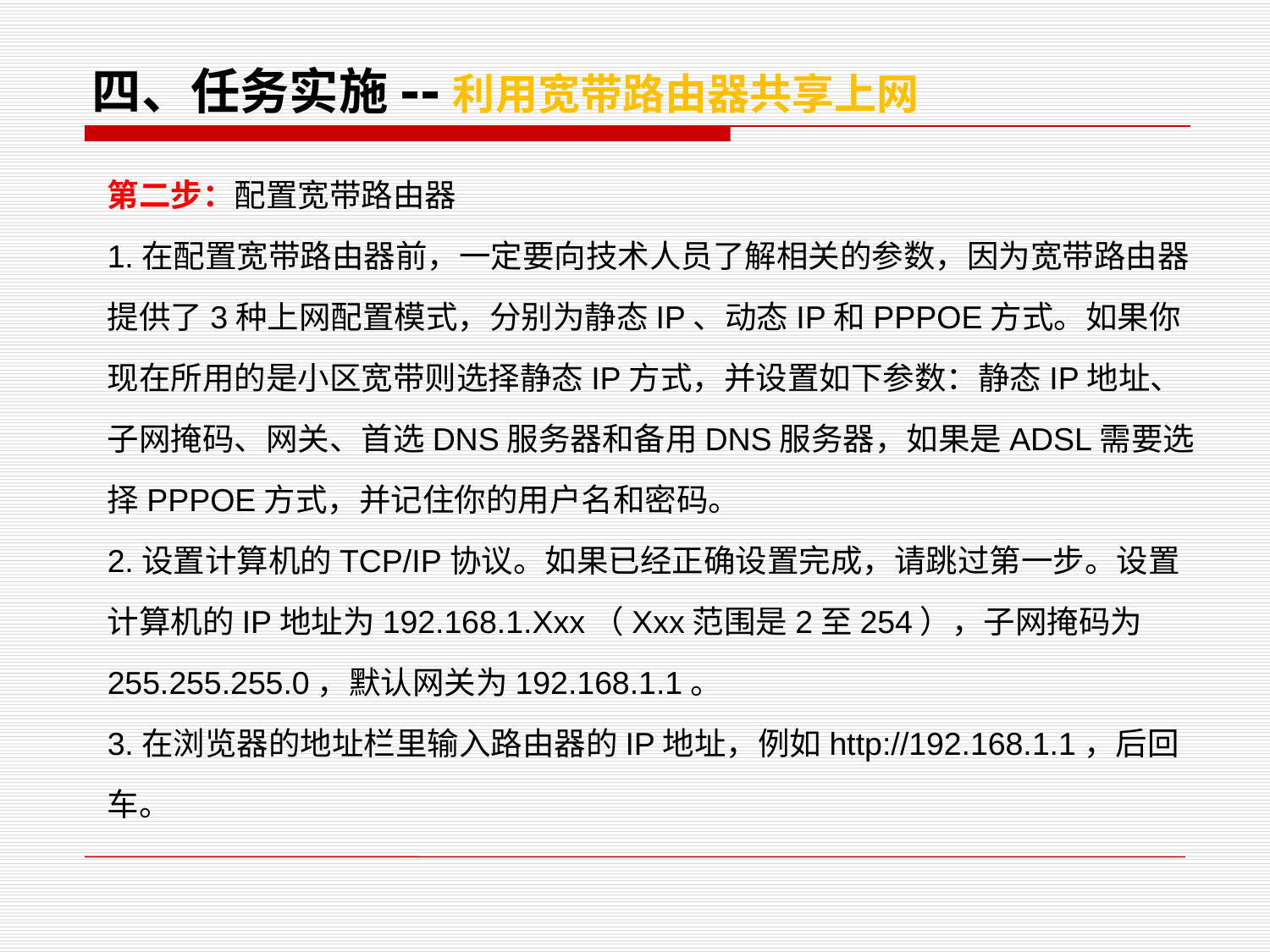

四、任务实施--利用宽带路由器共享上网
第二步：配置宽带路由器
1.在配置宽带路由器前，一定要向技术人员了解相关的参数，因为宽带路由器提供了3种上网配置模式，分别为静态IP、动态IP和PPPOE方式。如果你现在所用的是小区宽带则选择静态IP方式，并设置如下参数：静态IP地址、子网掩码、网关、首选DNS服务器和备用DNS服务器，如果是ADSL需要选择PPPOE方式，并记住你的用户名和密码。
2.设置计算机的TCP/IP协议。如果已经正确设置完成，请跳过第一步。设置计算机的IP地址为192.168.1.Xxx（Xxx范围是2至254），子网掩码为255.255.255.0，默认网关为192.168.1.1。
3.在浏览器的地址栏里输入路由器的IP地址，例如http://192.168.1.1，后回车。

35